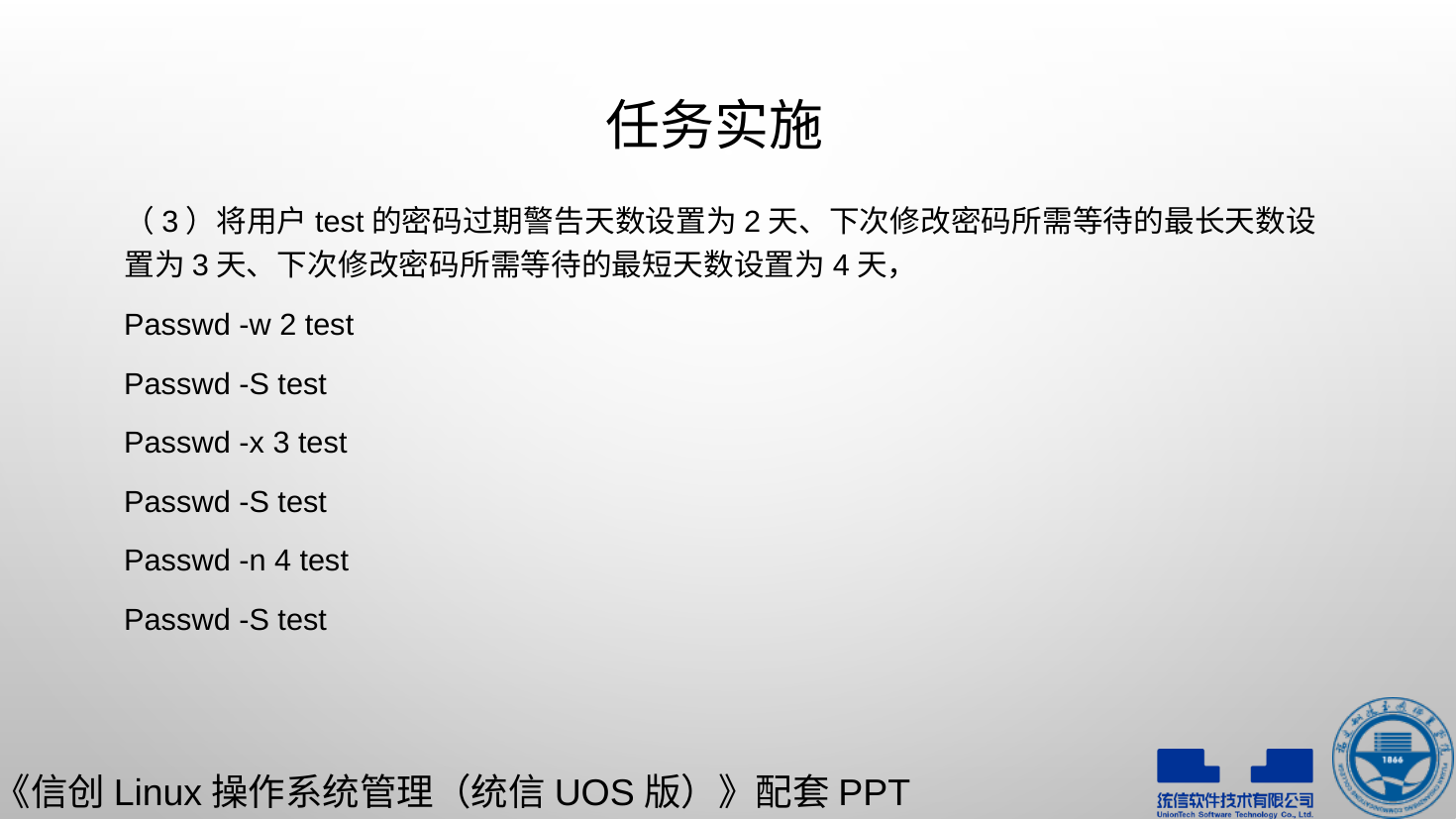

# 任务实施
（3）将用户test的密码过期警告天数设置为2天、下次修改密码所需等待的最长天数设置为3天、下次修改密码所需等待的最短天数设置为4天，
Passwd -w 2 test
Passwd -S test
Passwd -x 3 test
Passwd -S test
Passwd -n 4 test
Passwd -S test